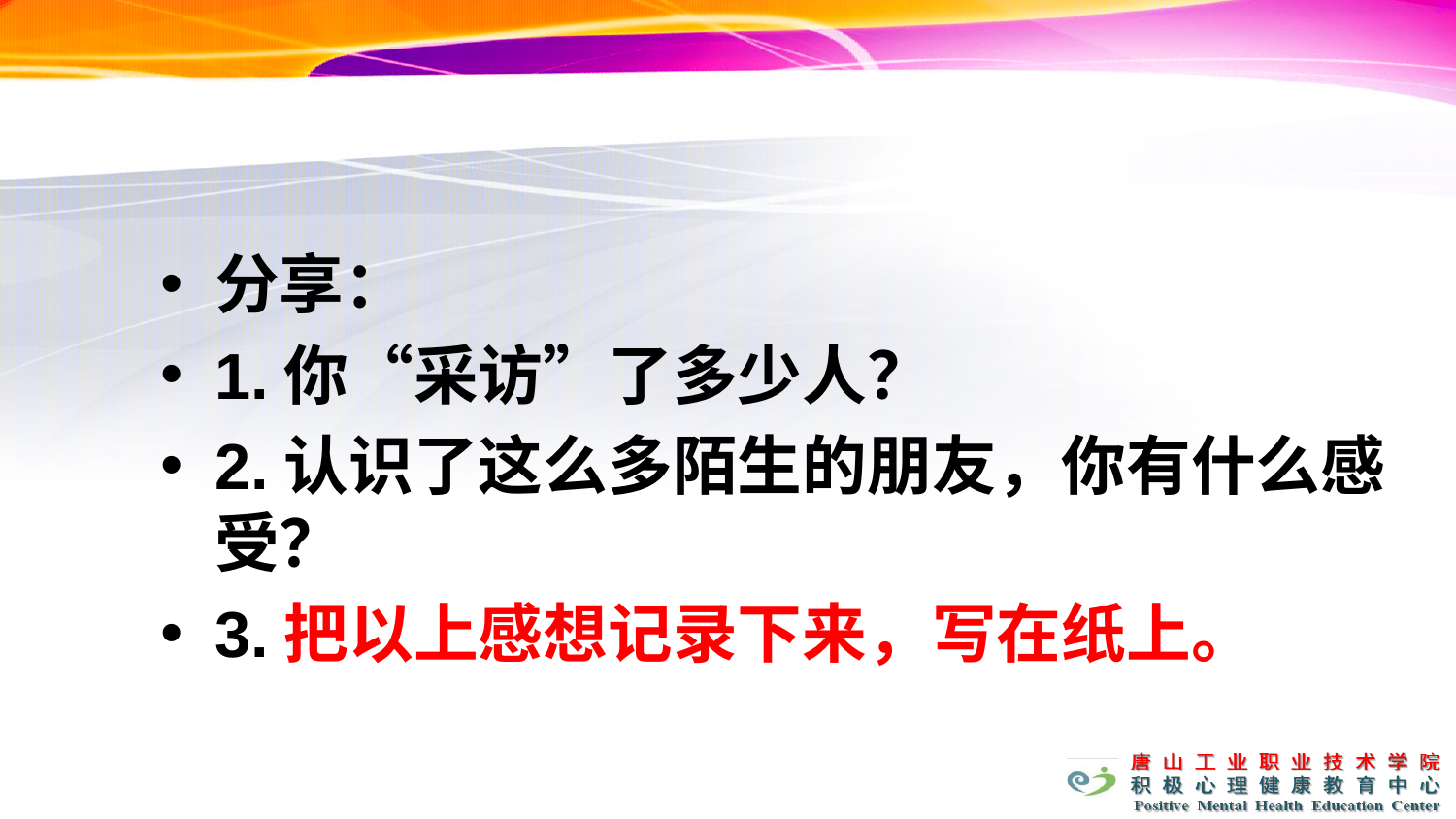

分享：
1.你“采访”了多少人？
2.认识了这么多陌生的朋友，你有什么感受？
3.把以上感想记录下来，写在纸上。